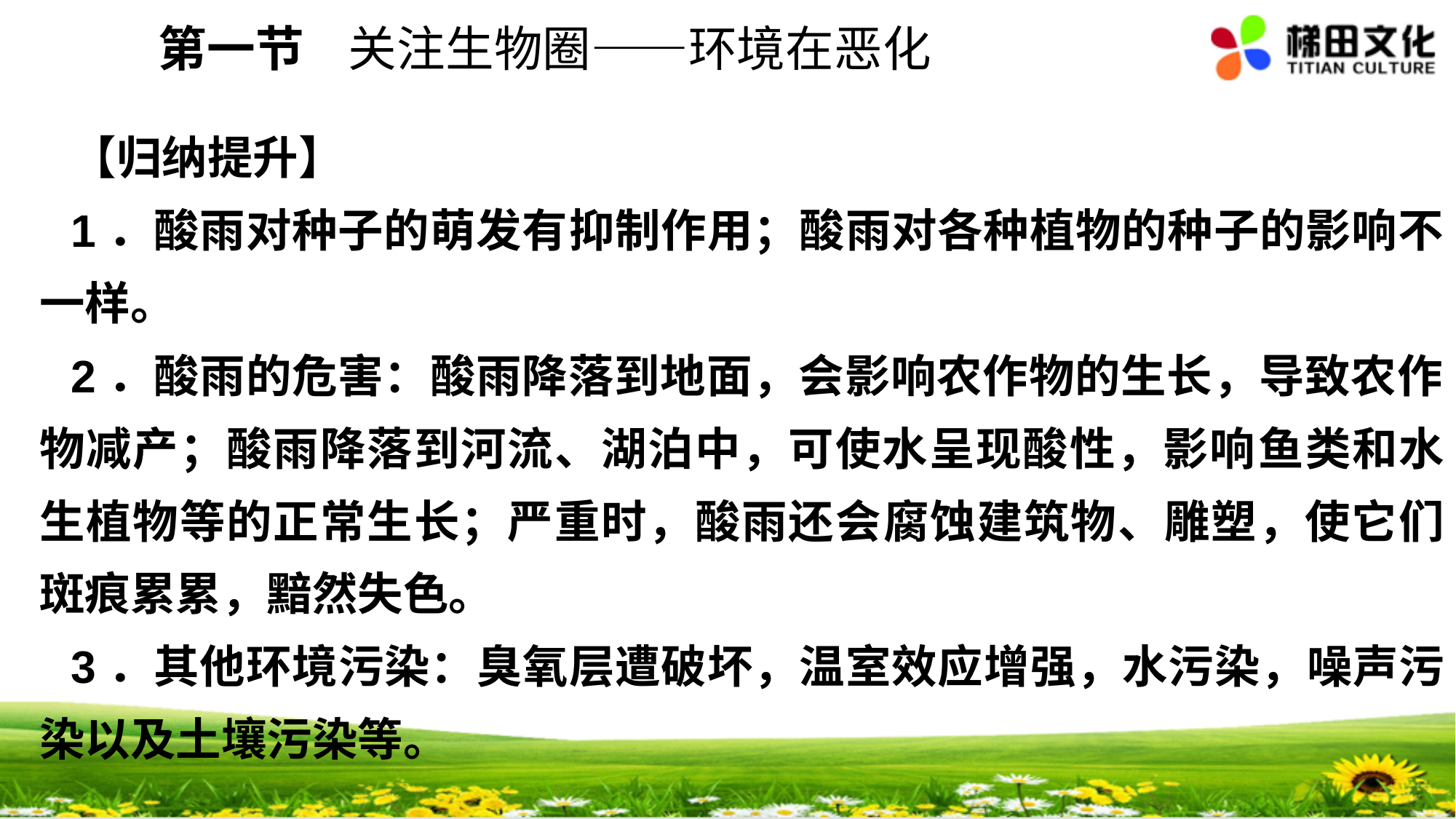

第一节    关注生物圈——环境在恶化
【归纳提升】
1．酸雨对种子的萌发有抑制作用；酸雨对各种植物的种子的影响不一样。
2．酸雨的危害：酸雨降落到地面，会影响农作物的生长，导致农作物减产；酸雨降落到河流、湖泊中，可使水呈现酸性，影响鱼类和水生植物等的正常生长；严重时，酸雨还会腐蚀建筑物、雕塑，使它们斑痕累累，黯然失色。
3．其他环境污染：臭氧层遭破坏，温室效应增强，水污染，噪声污染以及土壤污染等。